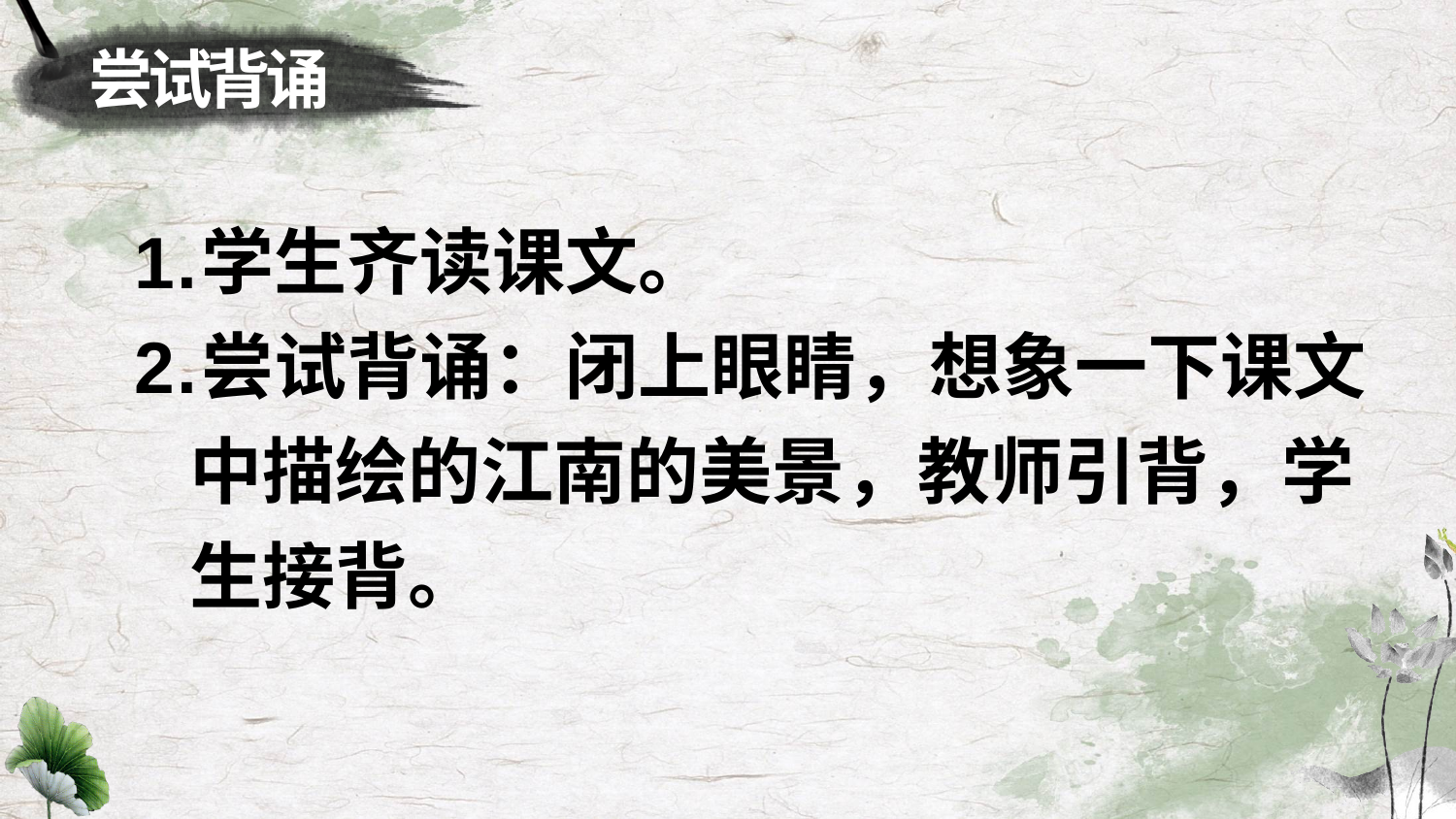

尝试背诵
学生齐读课文。
尝试背诵：闭上眼睛，想象一下课文中描绘的江南的美景，教师引背，学生接背。